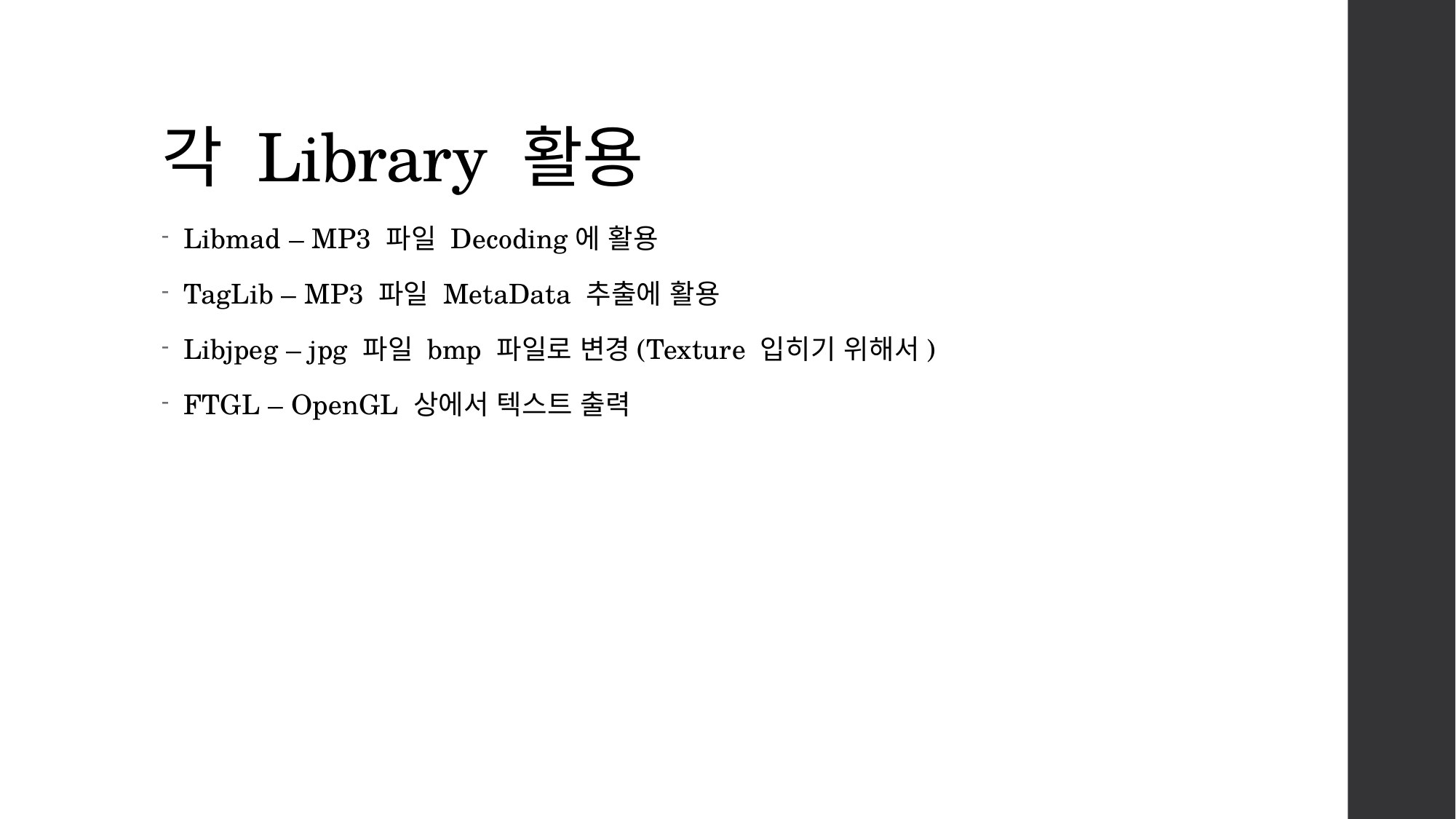

# 각 Library 활용
Libmad – MP3 파일 Decoding에 활용
TagLib – MP3 파일 MetaData 추출에 활용
Libjpeg – jpg 파일 bmp 파일로 변경(Texture 입히기 위해서)
FTGL – OpenGL 상에서 텍스트 출력